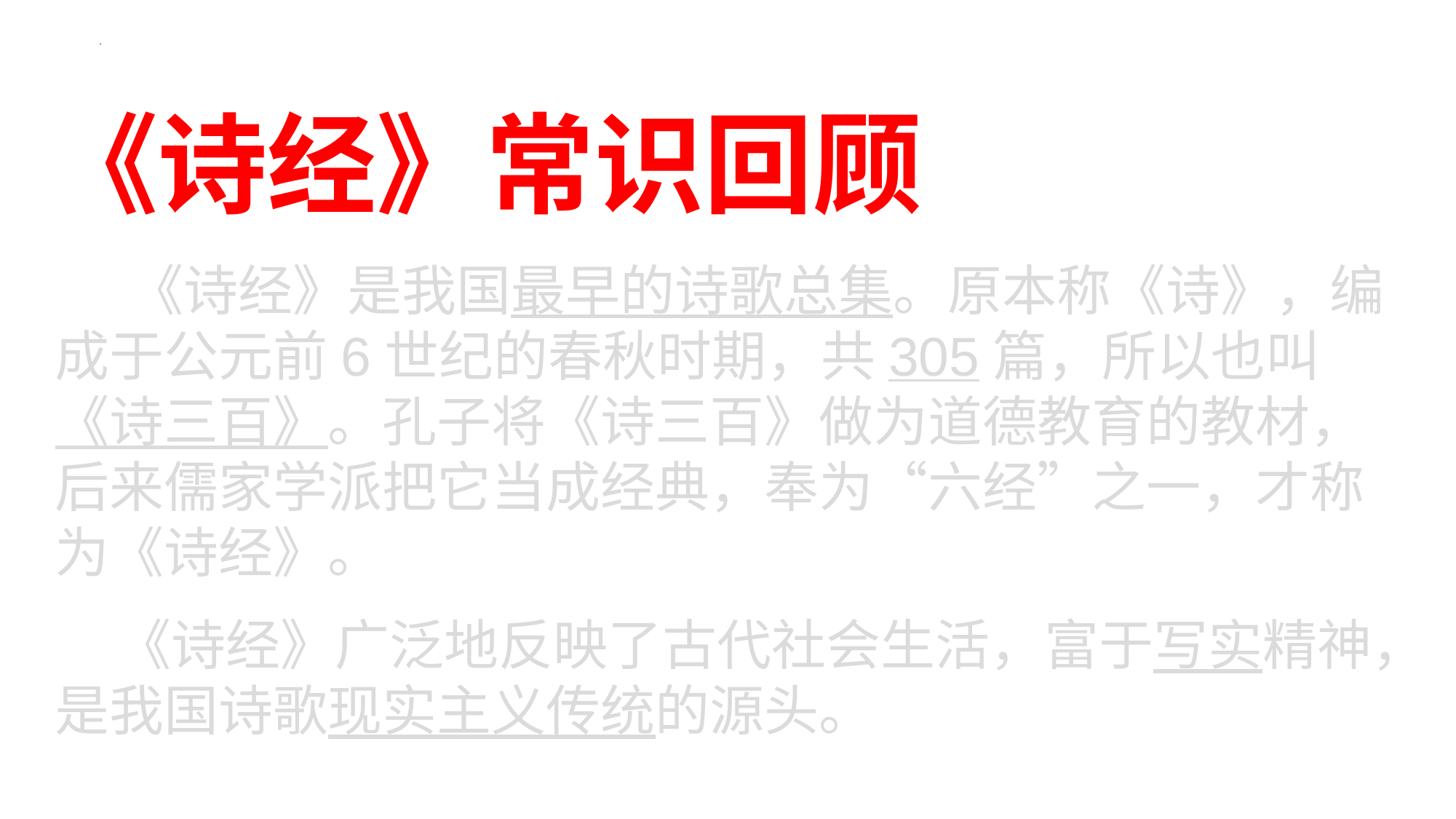

《诗经》常识回顾
     《诗经》是我国最早的诗歌总集。原本称《诗》，编成于公元前6世纪的春秋时期，共305篇，所以也叫《诗三百》。孔子将《诗三百》做为道德教育的教材，后来儒家学派把它当成经典，奉为“六经”之一，才称为《诗经》。
    《诗经》广泛地反映了古代社会生活，富于写实精神，是我国诗歌现实主义传统的源头。